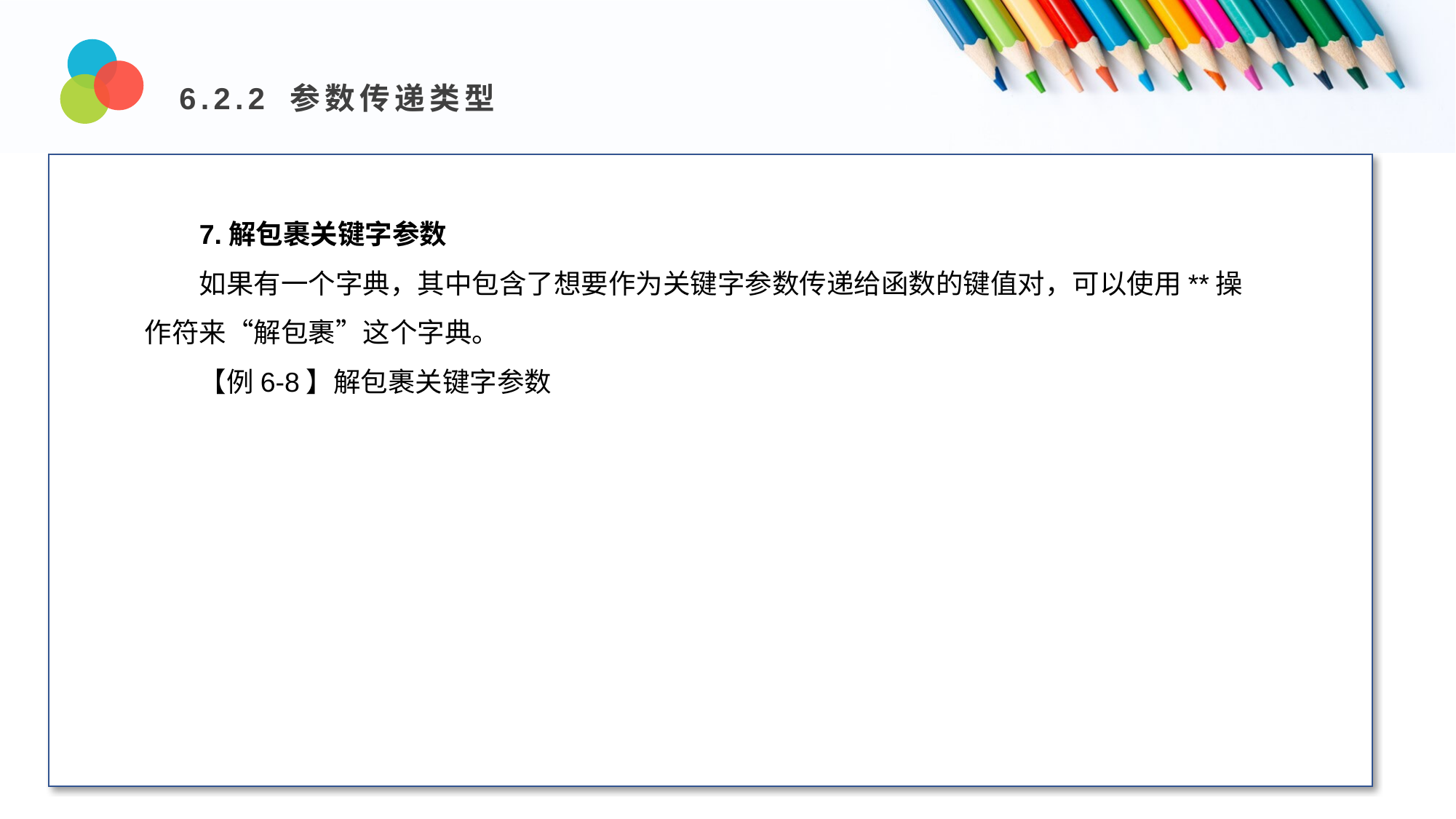

6.2.2 参数传递类型
Design and Production
7.解包裹关键字参数
如果有一个字典，其中包含了想要作为关键字参数传递给函数的键值对，可以使用**操作符来“解包裹”这个字典。
【例6-8】解包裹关键字参数